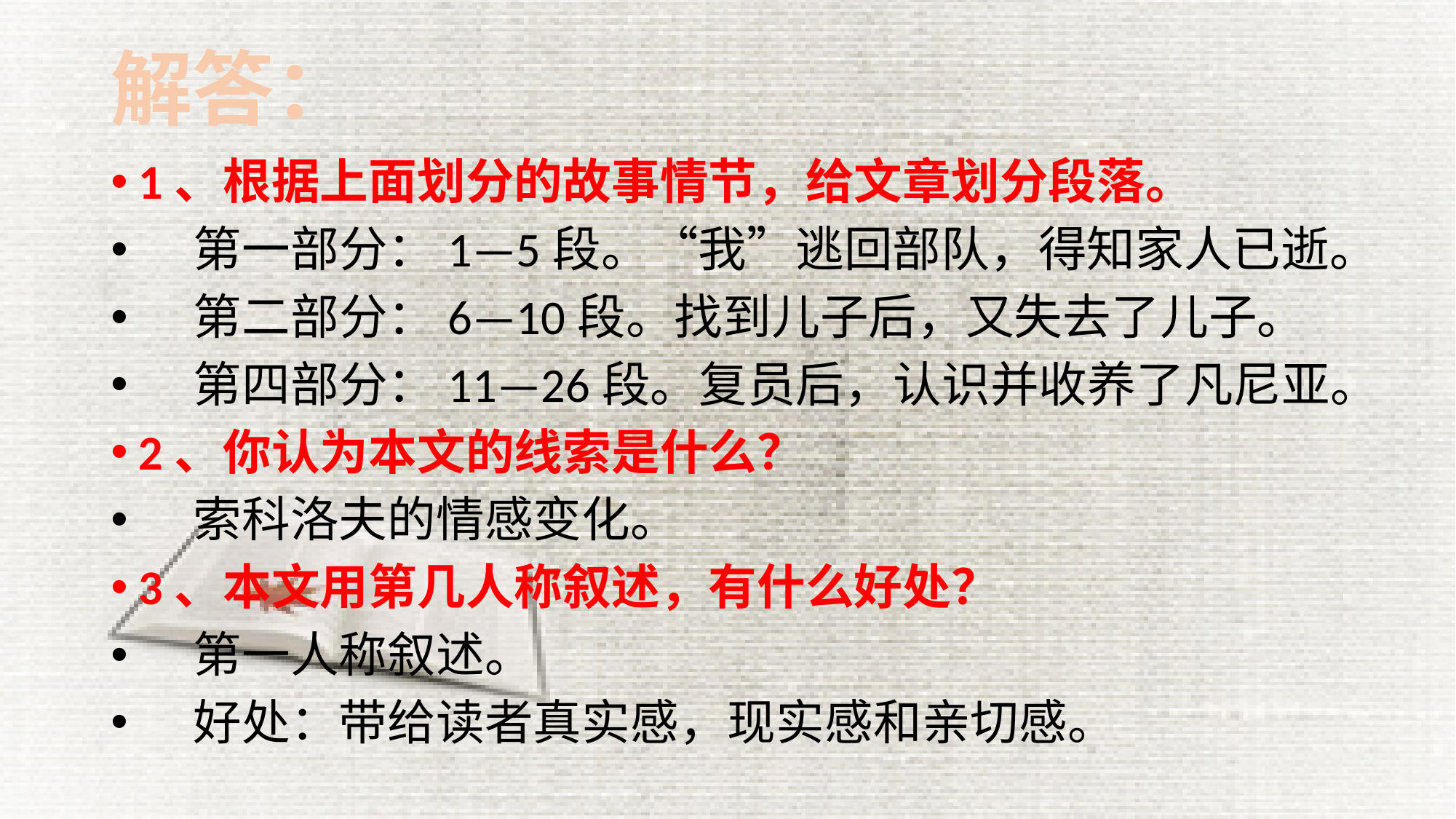

# 解答：
1、根据上面划分的故事情节，给文章划分段落。
    第一部分：1—5段。“我”逃回部队，得知家人已逝。
    第二部分：6—10段。找到儿子后，又失去了儿子。
    第四部分：11—26段。复员后，认识并收养了凡尼亚。
2、你认为本文的线索是什么？
    索科洛夫的情感变化。
3、本文用第几人称叙述，有什么好处？
    第一人称叙述。
    好处：带给读者真实感，现实感和亲切感。